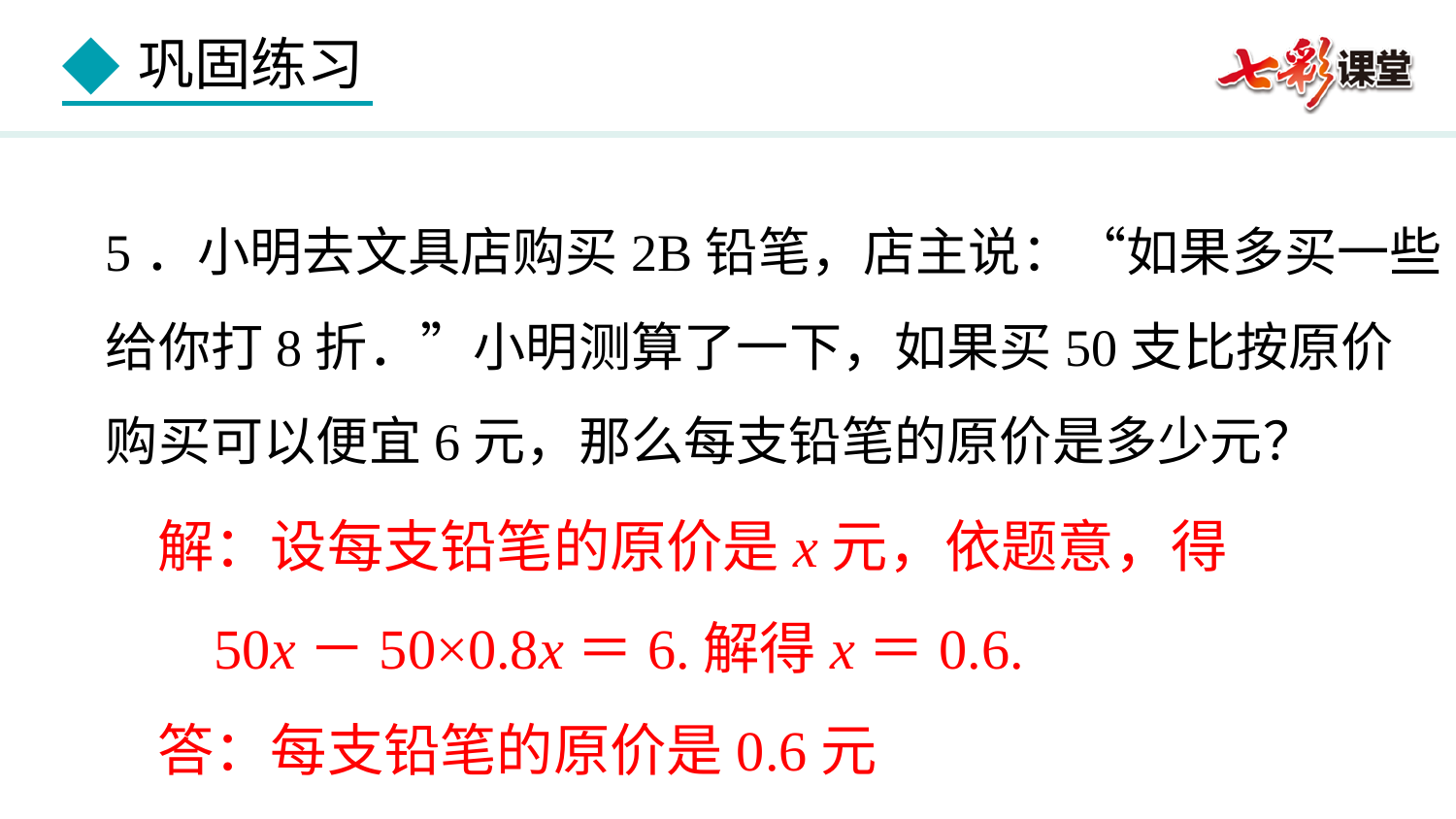

5．小明去文具店购买2B铅笔，店主说：“如果多买一些给你打8折．”小明测算了一下，如果买50支比按原价购买可以便宜6元，那么每支铅笔的原价是多少元？
解：设每支铅笔的原价是x元，依题意，得
    50x－50×0.8x＝6.解得x＝0.6.
答：每支铅笔的原价是0.6元